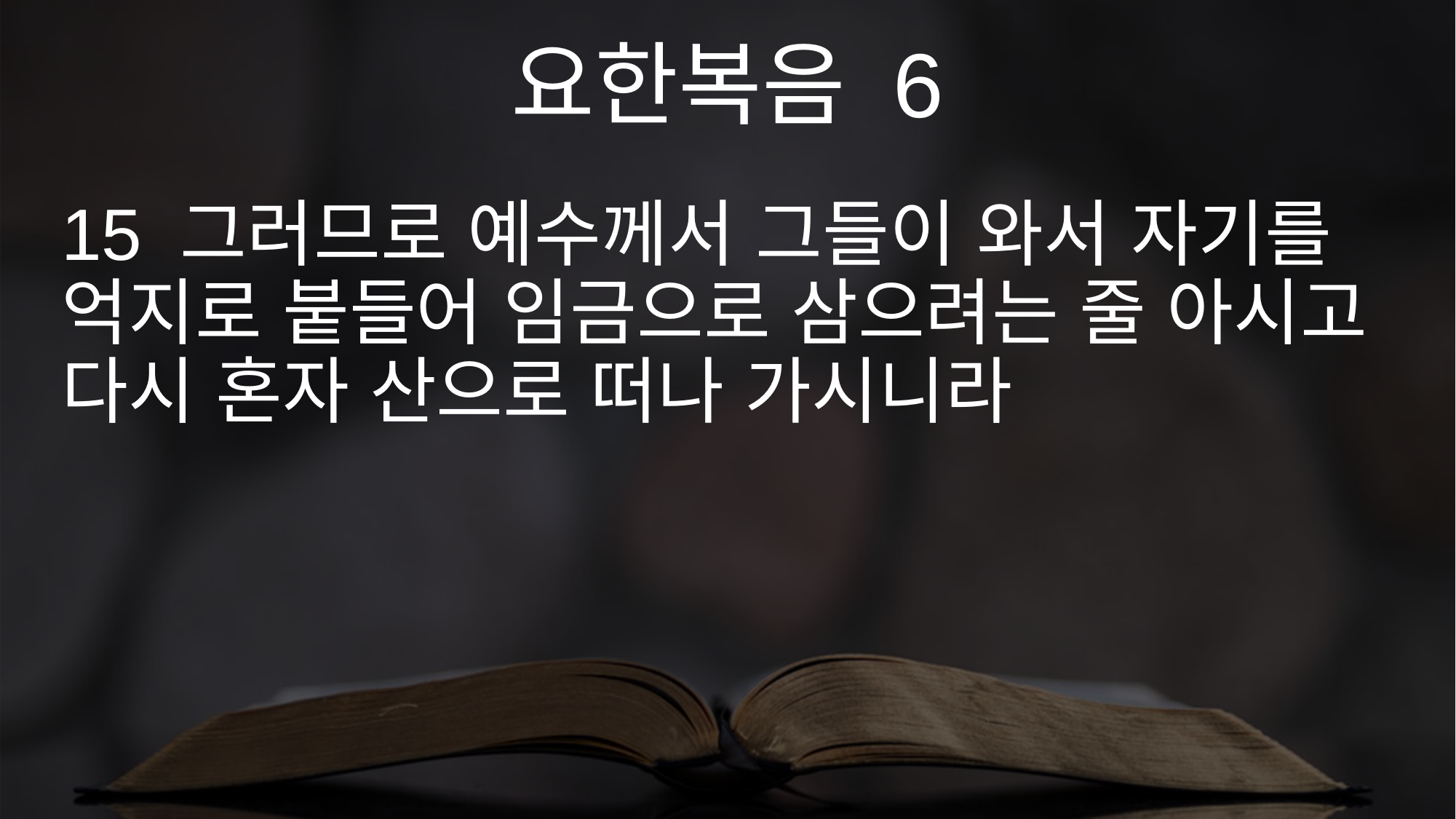

요한복음 6
15 그러므로 예수께서 그들이 와서 자기를 억지로 붙들어 임금으로 삼으려는 줄 아시고 다시 혼자 산으로 떠나 가시니라